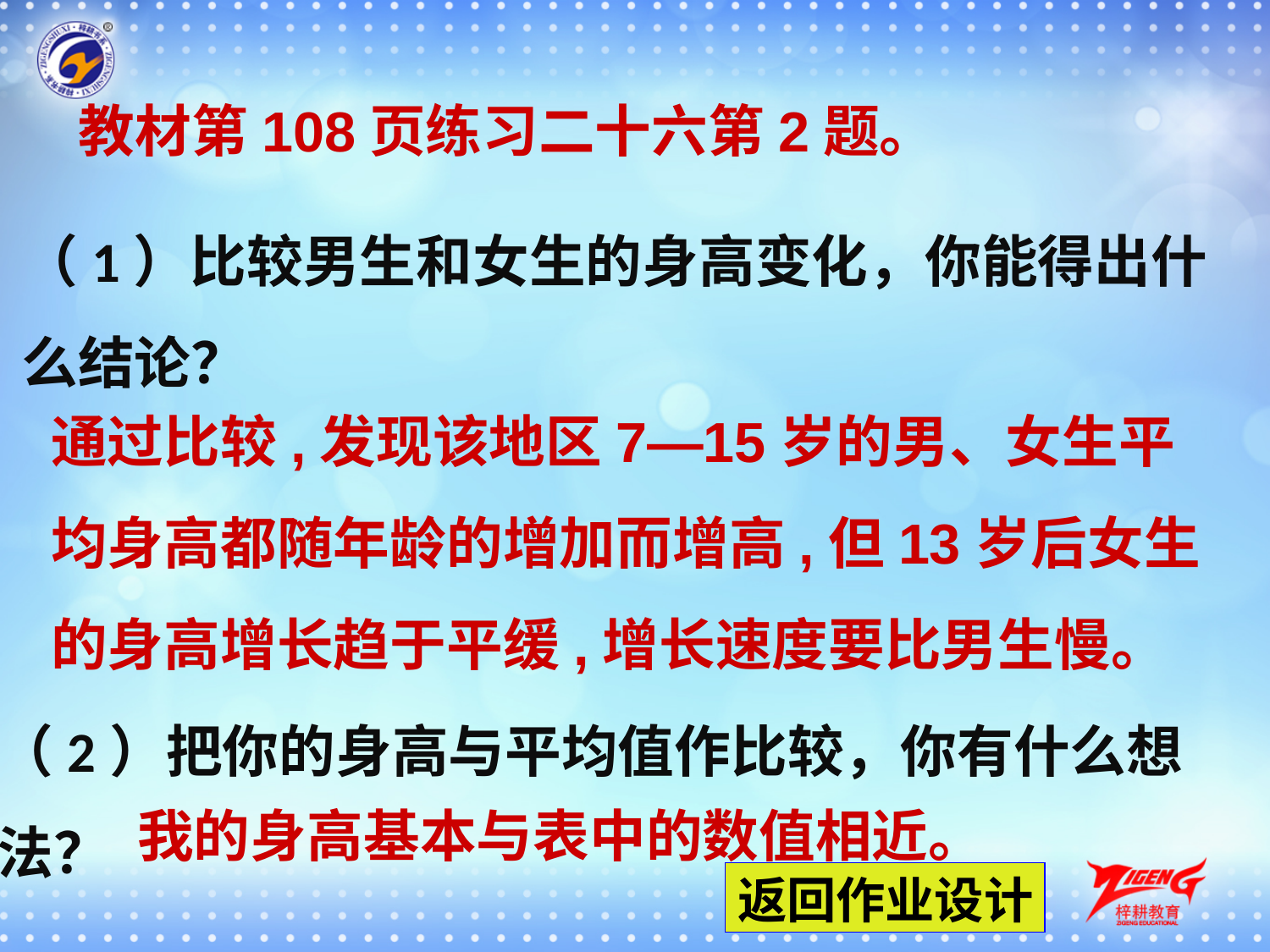

教材第108页练习二十六第2题。
（1）比较男生和女生的身高变化，你能得出什么结论？
通过比较,发现该地区7—15岁的男、女生平均身高都随年龄的增加而增高,但13岁后女生的身高增长趋于平缓,增长速度要比男生慢。
（2）把你的身高与平均值作比较，你有什么想法？
我的身高基本与表中的数值相近。

返回作业设计